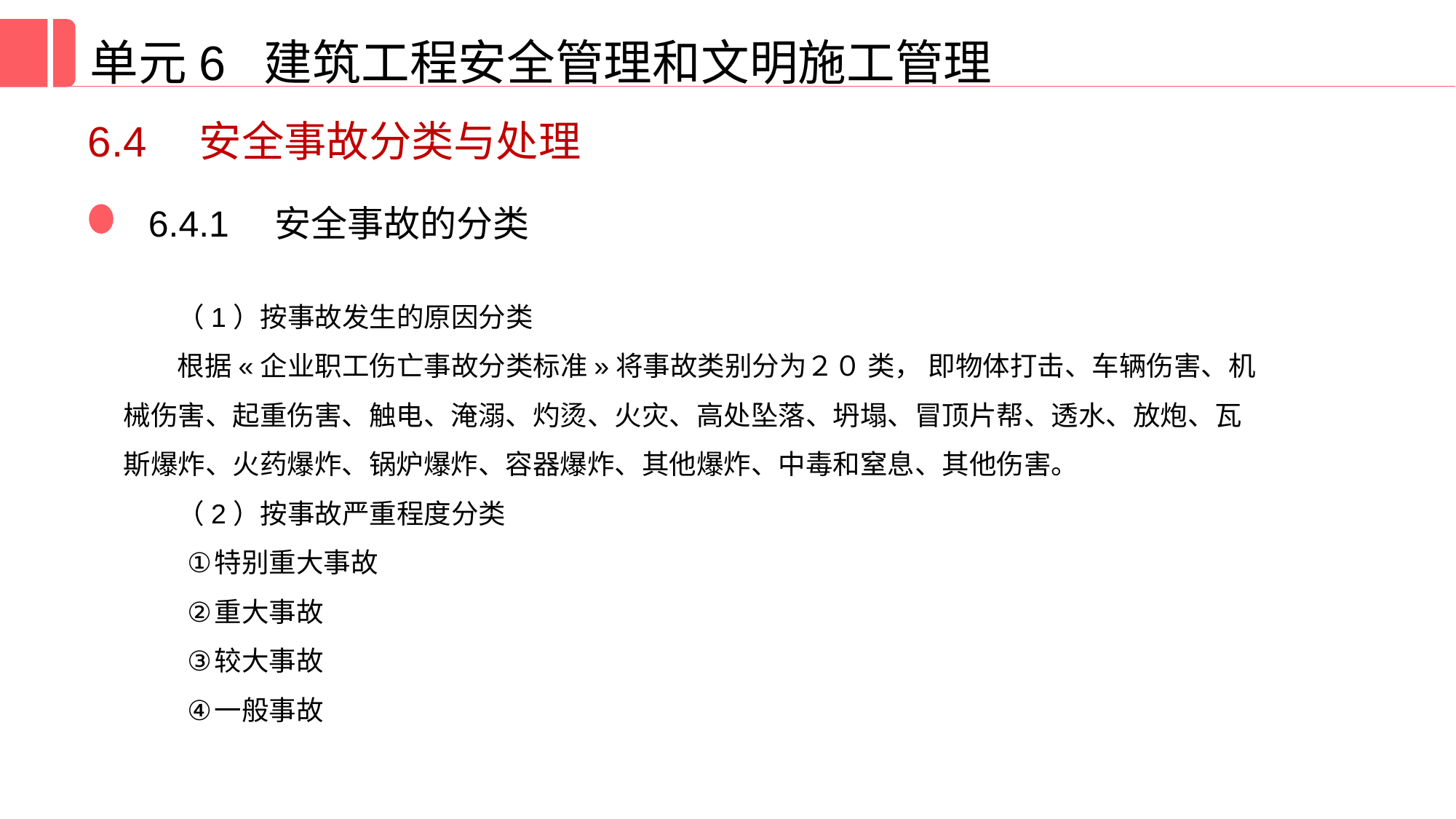

单元6  建筑工程安全管理和文明施工管理

6.4　安全事故分类与处理
6.4.1　安全事故的分类

（1）按事故发生的原因分类
根据«企业职工伤亡事故分类标准»将事故类别分为２０ 类， 即物体打击、车辆伤害、机械伤害、起重伤害、触电、淹溺、灼烫、火灾、高处坠落、坍塌、冒顶片帮、透水、放炮、瓦斯爆炸、火药爆炸、锅炉爆炸、容器爆炸、其他爆炸、中毒和窒息、其他伤害。
（2）按事故严重程度分类
特别重大事故
重大事故
较大事故
一般事故